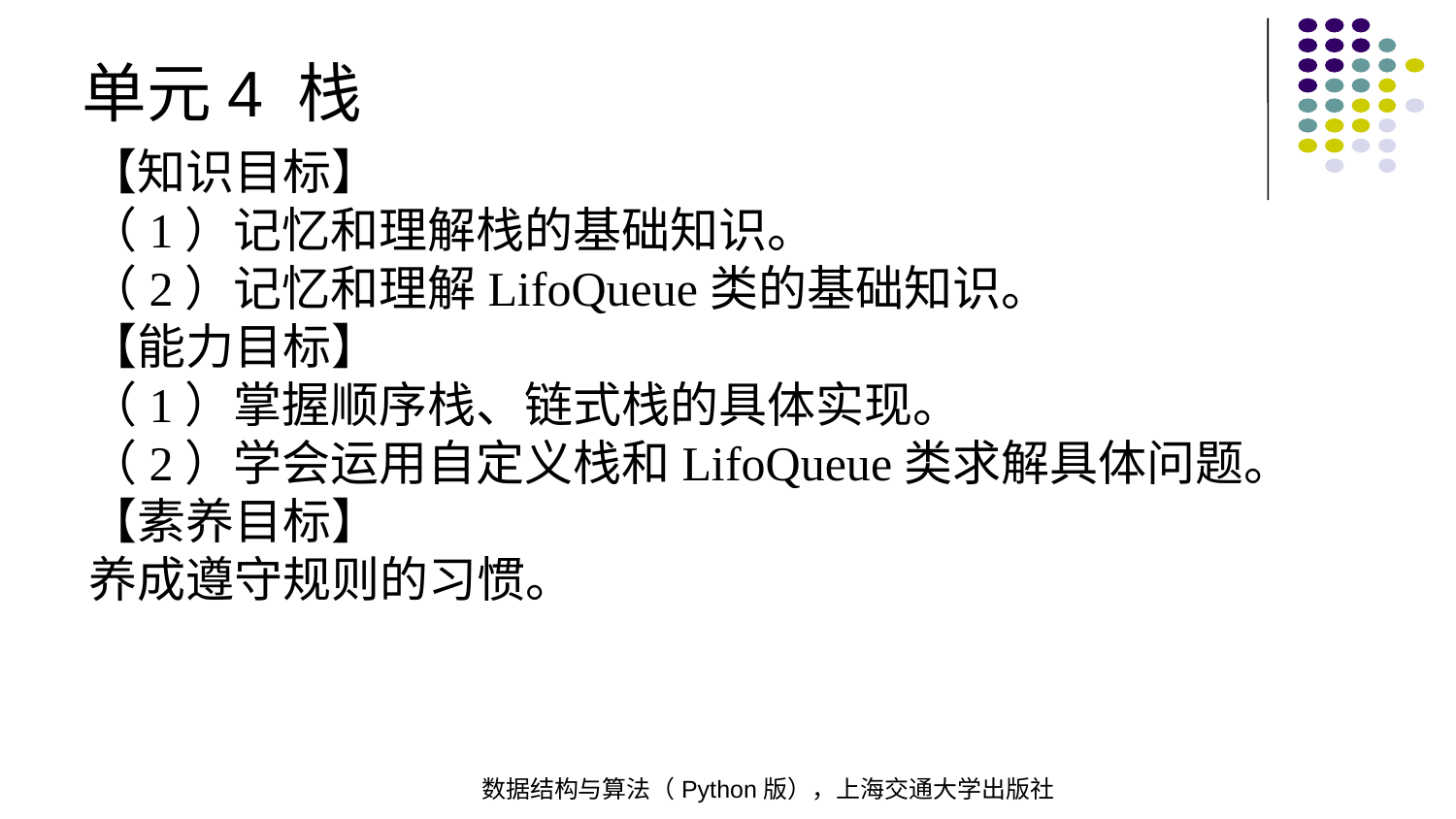

单元4 栈
【知识目标】
（1）记忆和理解栈的基础知识。
（2）记忆和理解LifoQueue类的基础知识。
【能力目标】
（1）掌握顺序栈、链式栈的具体实现。
（2）学会运用自定义栈和LifoQueue类求解具体问题。
【素养目标】
养成遵守规则的习惯。